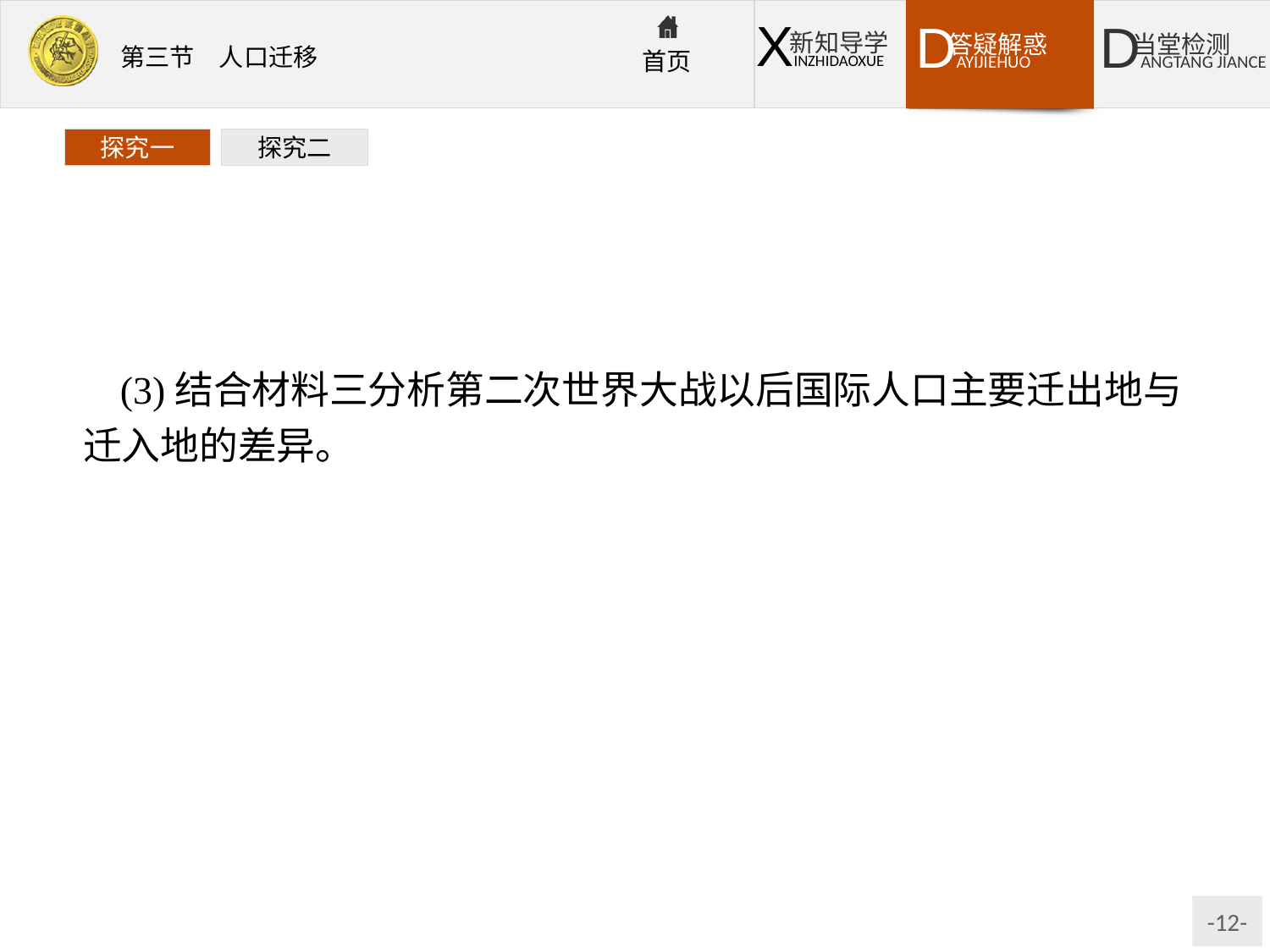

探究一
探究二
(3)结合材料三分析第二次世界大战以后国际人口主要迁出地与迁入地的差异。
提示迁入地:主要是北美、西欧、澳大利亚等经济发达地区以及石油资源丰富的西亚地区;迁出地主要是亚洲、拉丁美洲、非洲等经济相对落后的地区。